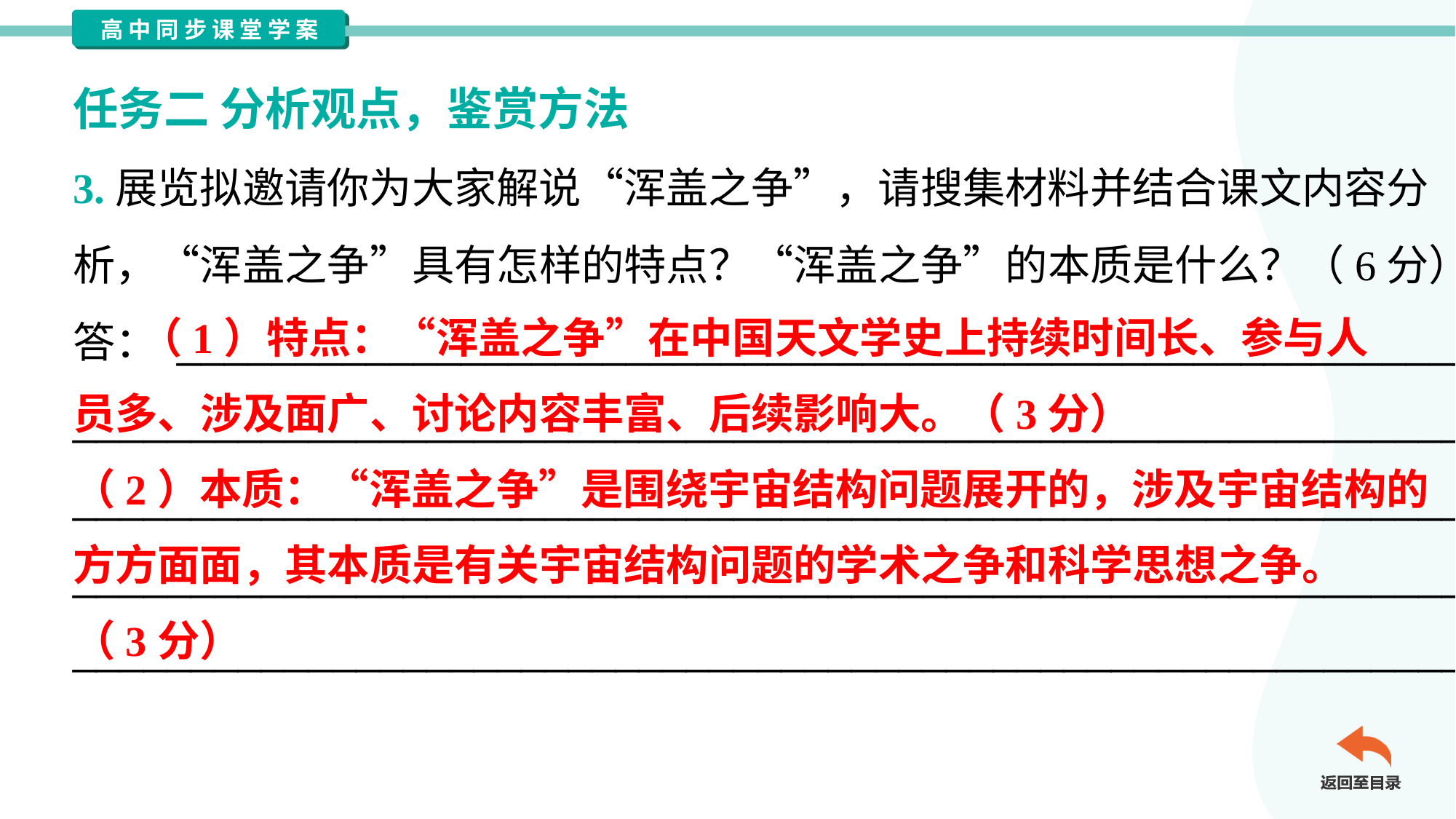

任务二 分析观点，鉴赏方法
3.展览拟邀请你为大家解说“浑盖之争”，请搜集材料并结合课文内容分
析，“浑盖之争”具有怎样的特点？“浑盖之争”的本质是什么？（6分）
答： ________________________________________________________
_____________________________________________________________
_____________________________________________________________
_____________________________________________________________
_____________________________________________________________
      （1）特点：“浑盖之争”在中国天文学史上持续时间长、参与人
员多、涉及面广、讨论内容丰富、后续影响大。（3分）
（2）本质：“浑盖之争”是围绕宇宙结构问题展开的，涉及宇宙结构的
方方面面，其本质是有关宇宙结构问题的学术之争和科学思想之争。
（3分）